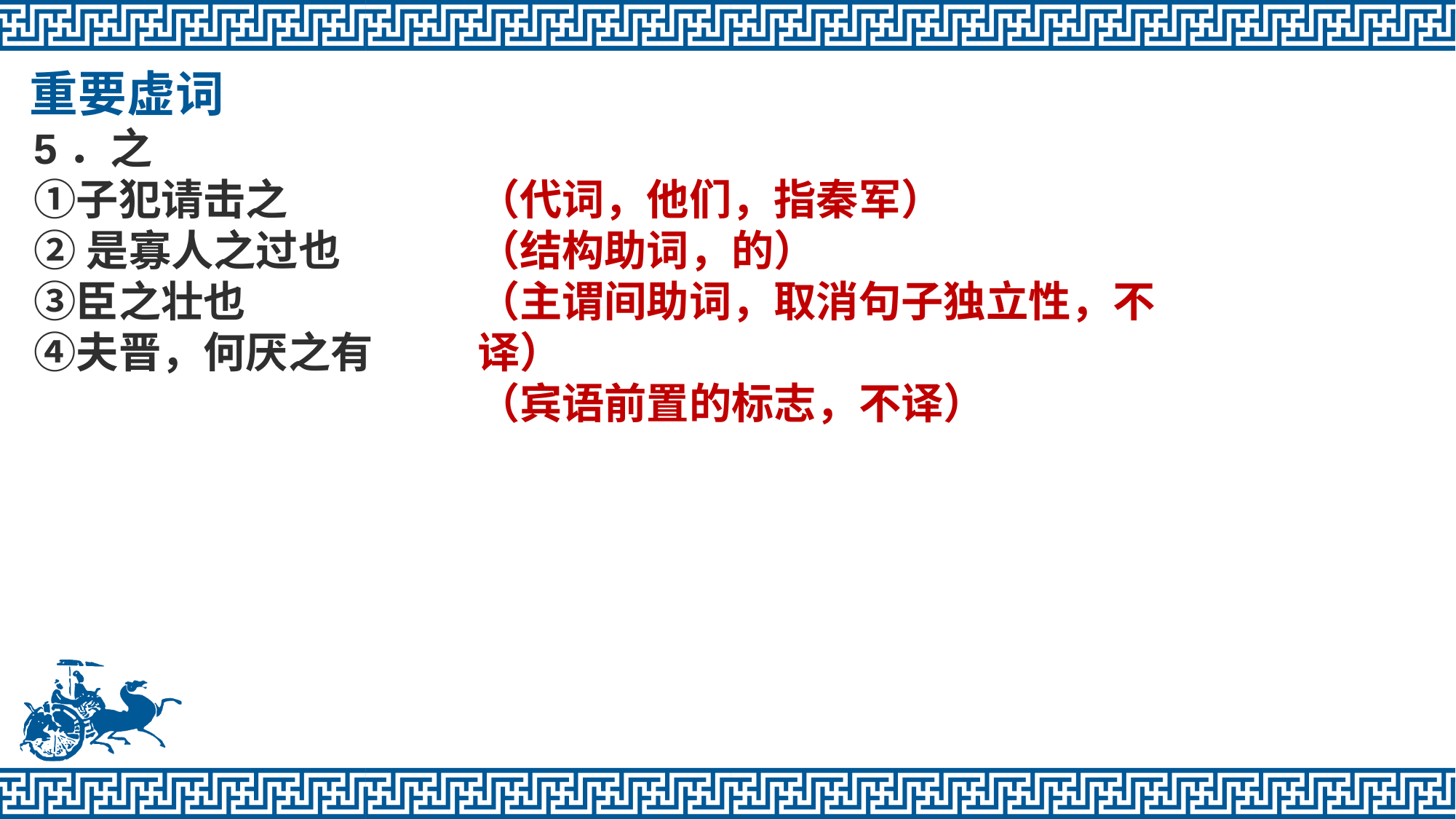

重要虚词
5．之 
①子犯请击之
②是寡人之过也
③臣之壮也
④夫晋，何厌之有
（代词，他们，指秦军）
（结构助词，的）
（主谓间助词，取消句子独立性，不译）
（宾语前置的标志，不译）